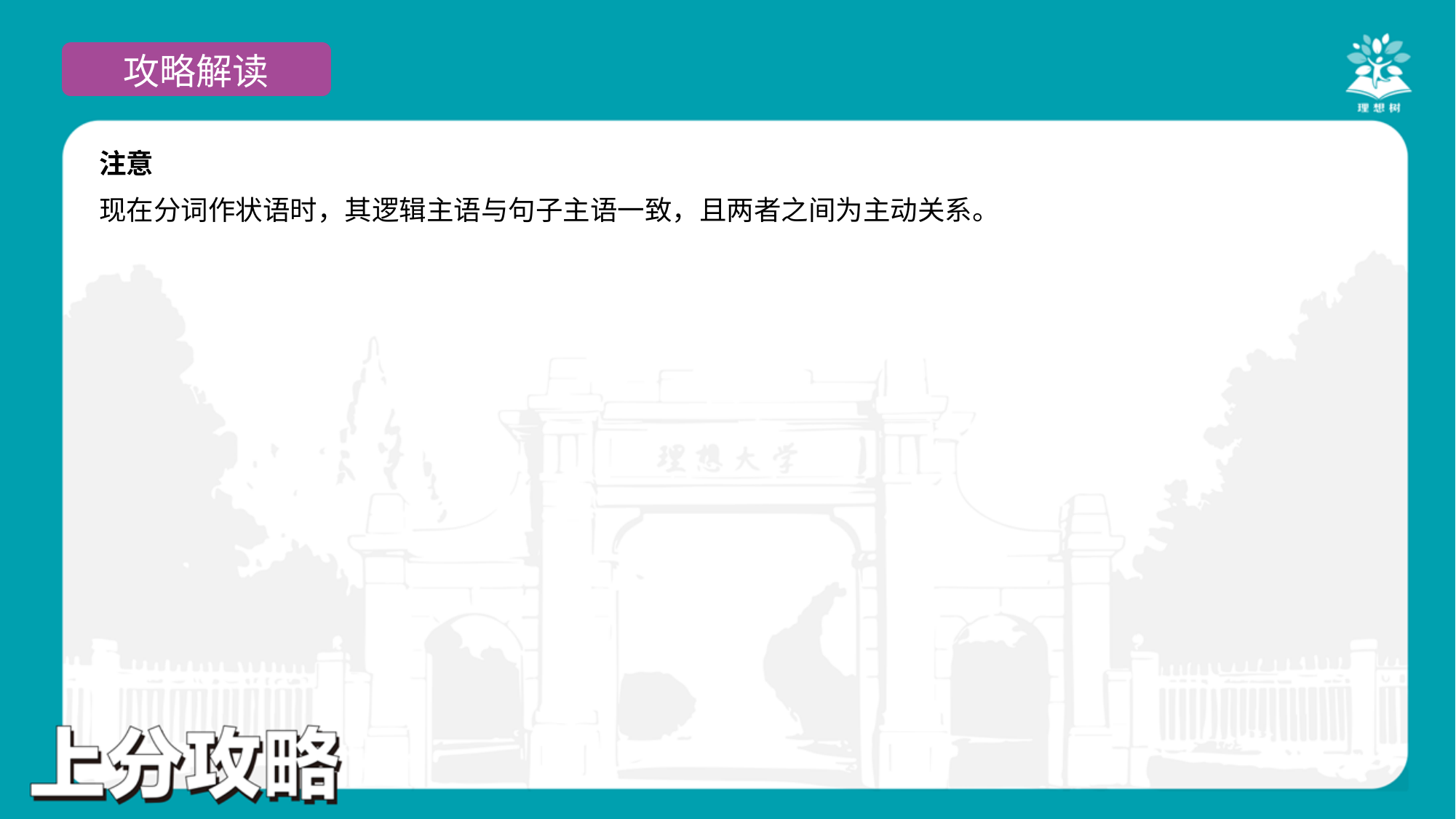

注意
现在分词作状语时，其逻辑主语与句子主语一致，且两者之间为主动关系。